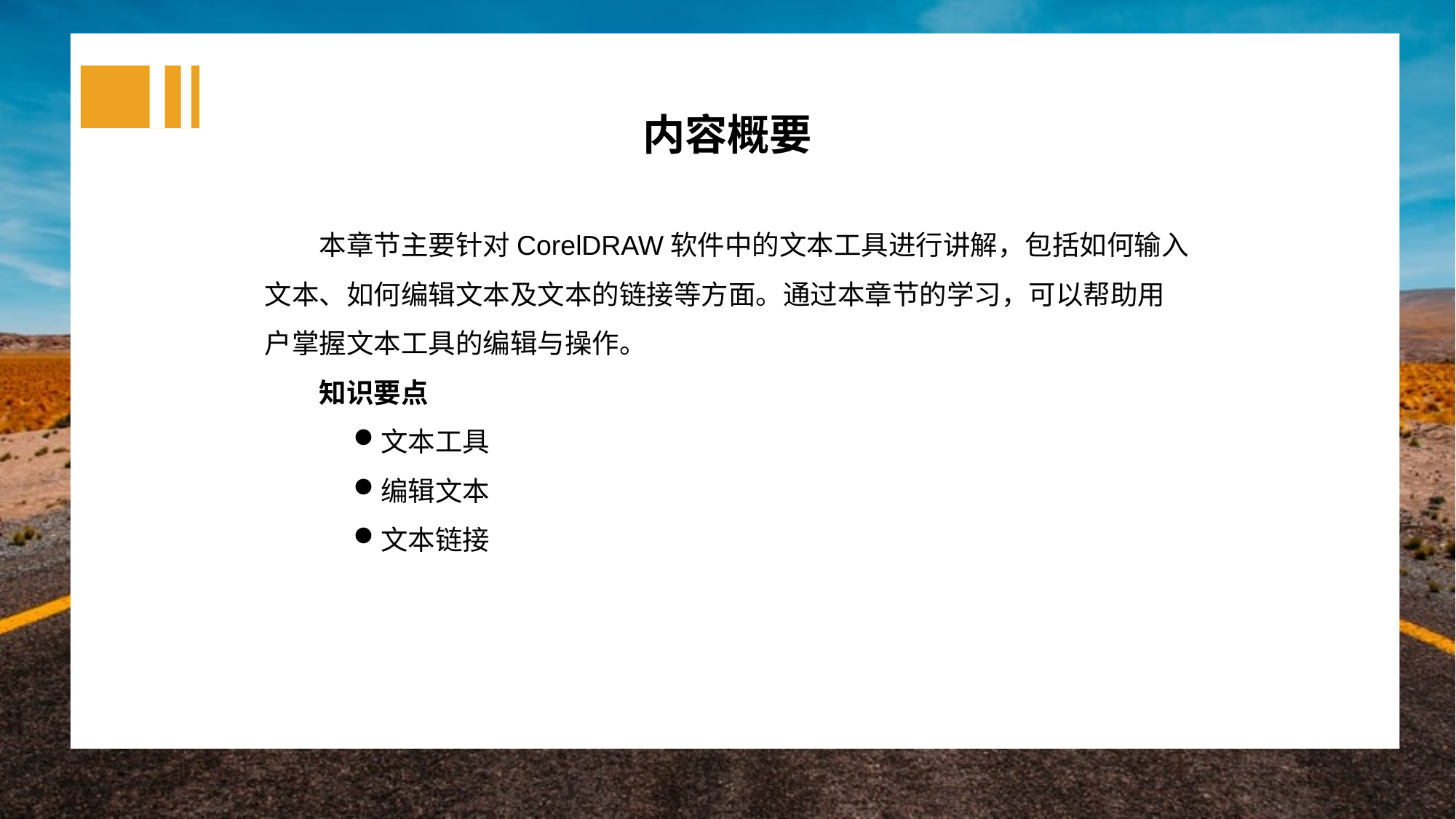

内容概要
本章节主要针对CorelDRAW软件中的文本工具进行讲解，包括如何输入文本、如何编辑文本及文本的链接等方面。通过本章节的学习，可以帮助用户掌握文本工具的编辑与操作。
知识要点
文本工具
编辑文本
文本链接